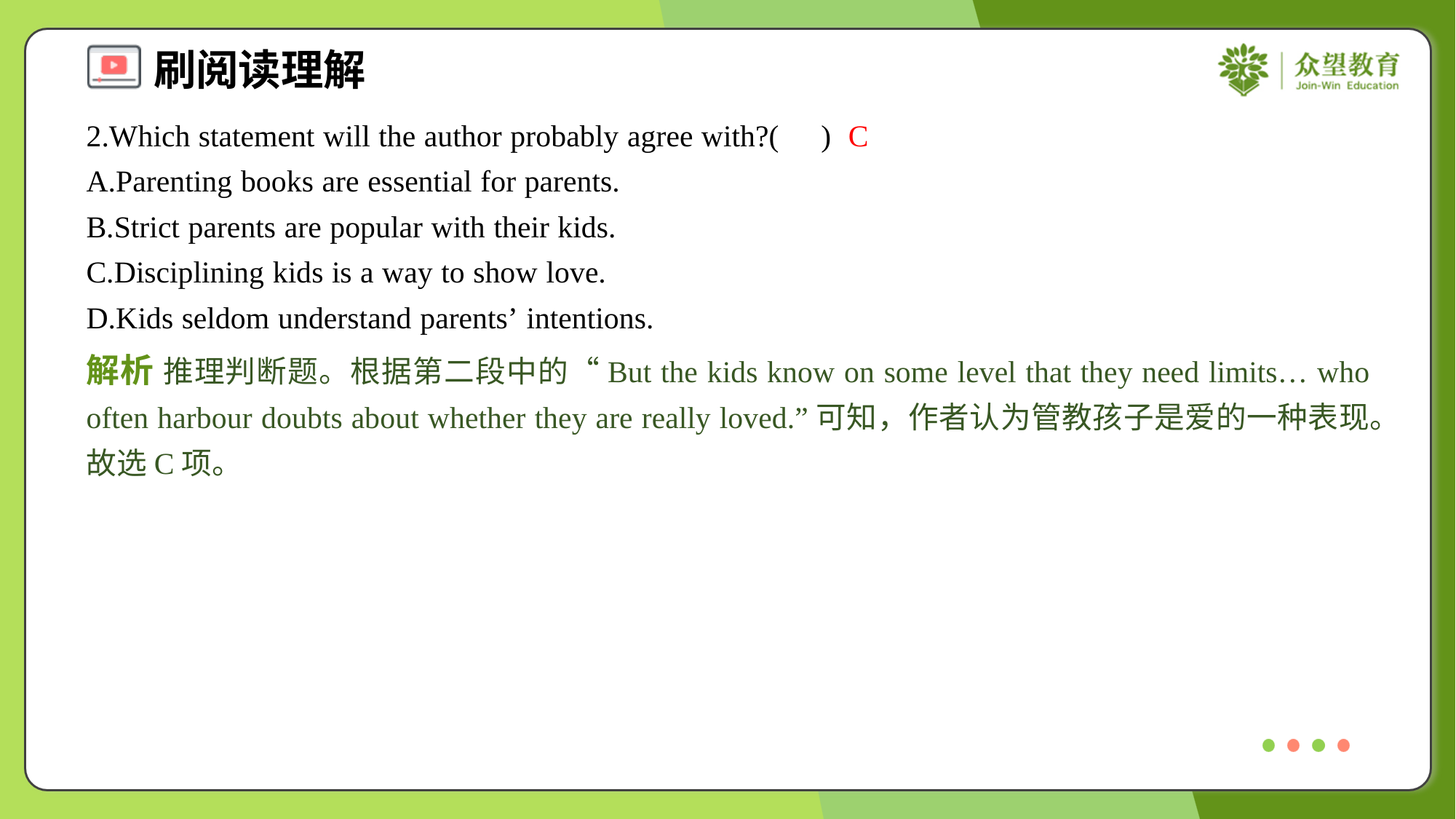

2.Which statement will the author probably agree with?(     )
C
A.Parenting books are essential for parents.
B.Strict parents are popular with their kids.
C.Disciplining kids is a way to show love.
D.Kids seldom understand parents’ intentions.
解析 推理判断题。根据第二段中的“But the kids know on some level that they need limits… who often harbour doubts about whether they are really loved.”可知，作者认为管教孩子是爱的一种表现。故选C项。